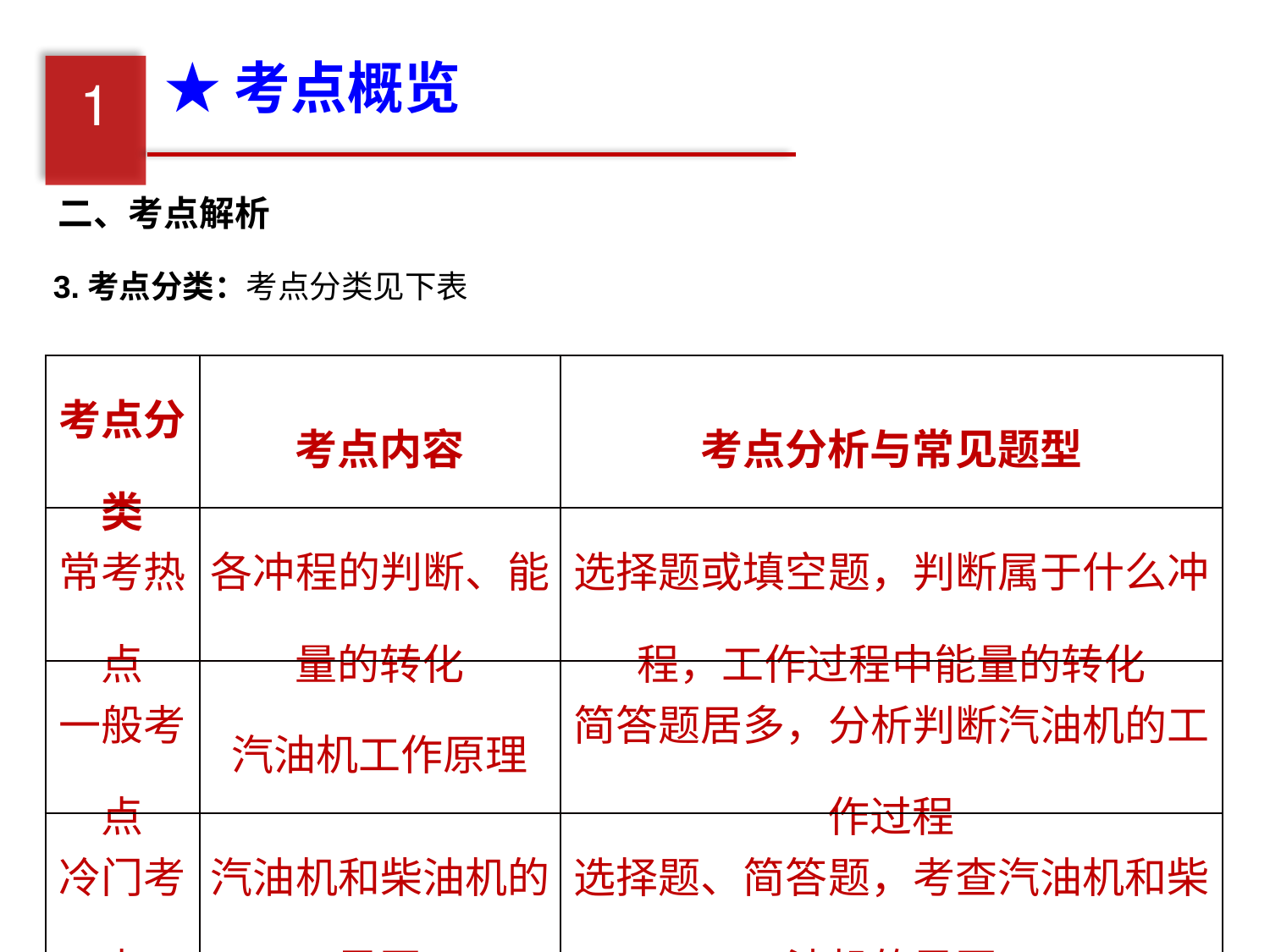

★考点概览

1
二、考点解析
3.考点分类：考点分类见下表
| 考点分类 | 考点内容 | 考点分析与常见题型 |
| --- | --- | --- |
| 常考热点 | 各冲程的判断、能量的转化 | 选择题或填空题，判断属于什么冲程，工作过程中能量的转化 |
| 一般考点 | 汽油机工作原理 | 简答题居多，分析判断汽油机的工作过程 |
| 冷门考点 | 汽油机和柴油机的异同 | 选择题、简答题，考查汽油机和柴油机的异同 |